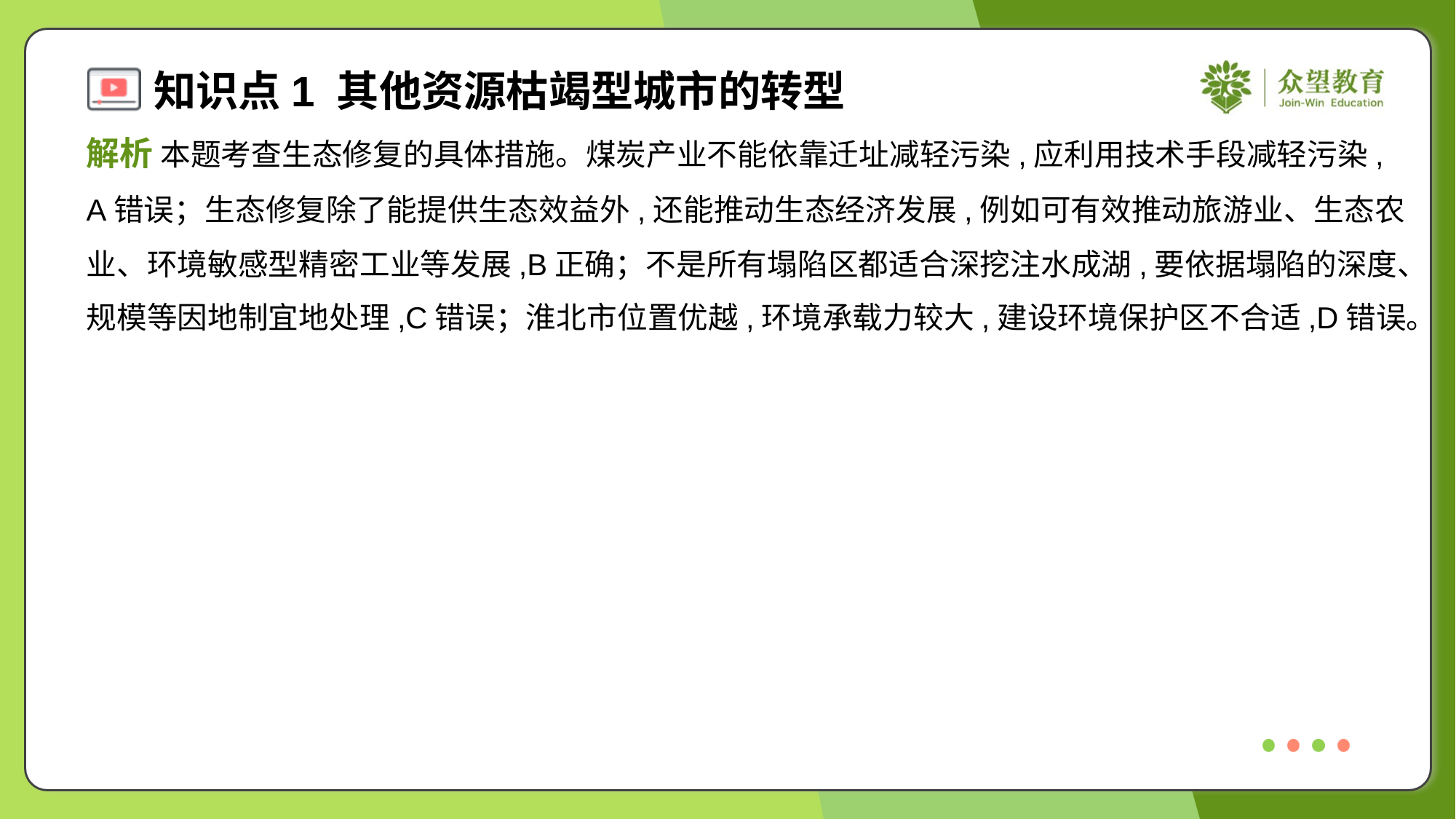

解析 本题考查生态修复的具体措施。煤炭产业不能依靠迁址减轻污染,应利用技术手段减轻污染,
A错误；生态修复除了能提供生态效益外,还能推动生态经济发展,例如可有效推动旅游业、生态农
业、环境敏感型精密工业等发展,B正确；不是所有塌陷区都适合深挖注水成湖,要依据塌陷的深度、
规模等因地制宜地处理,C错误；淮北市位置优越,环境承载力较大,建设环境保护区不合适,D错误。